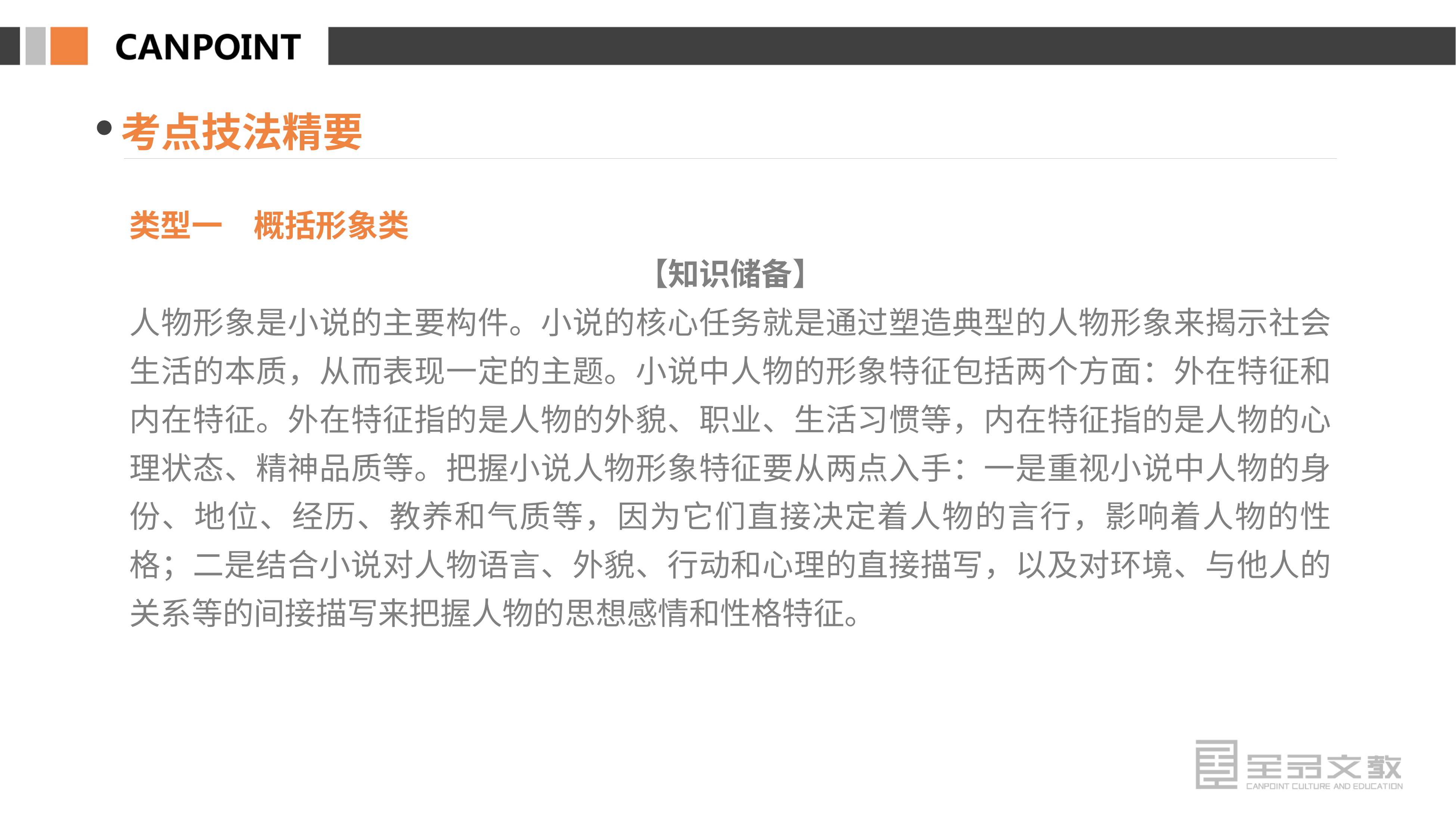

考点技法精要

类型一　概括形象类
【知识储备】
人物形象是小说的主要构件。小说的核心任务就是通过塑造典型的人物形象来揭示社会生活的本质，从而表现一定的主题。小说中人物的形象特征包括两个方面：外在特征和内在特征。外在特征指的是人物的外貌、职业、生活习惯等，内在特征指的是人物的心理状态、精神品质等。把握小说人物形象特征要从两点入手：一是重视小说中人物的身份、地位、经历、教养和气质等，因为它们直接决定着人物的言行，影响着人物的性格；二是结合小说对人物语言、外貌、行动和心理的直接描写，以及对环境、与他人的关系等的间接描写来把握人物的思想感情和性格特征。